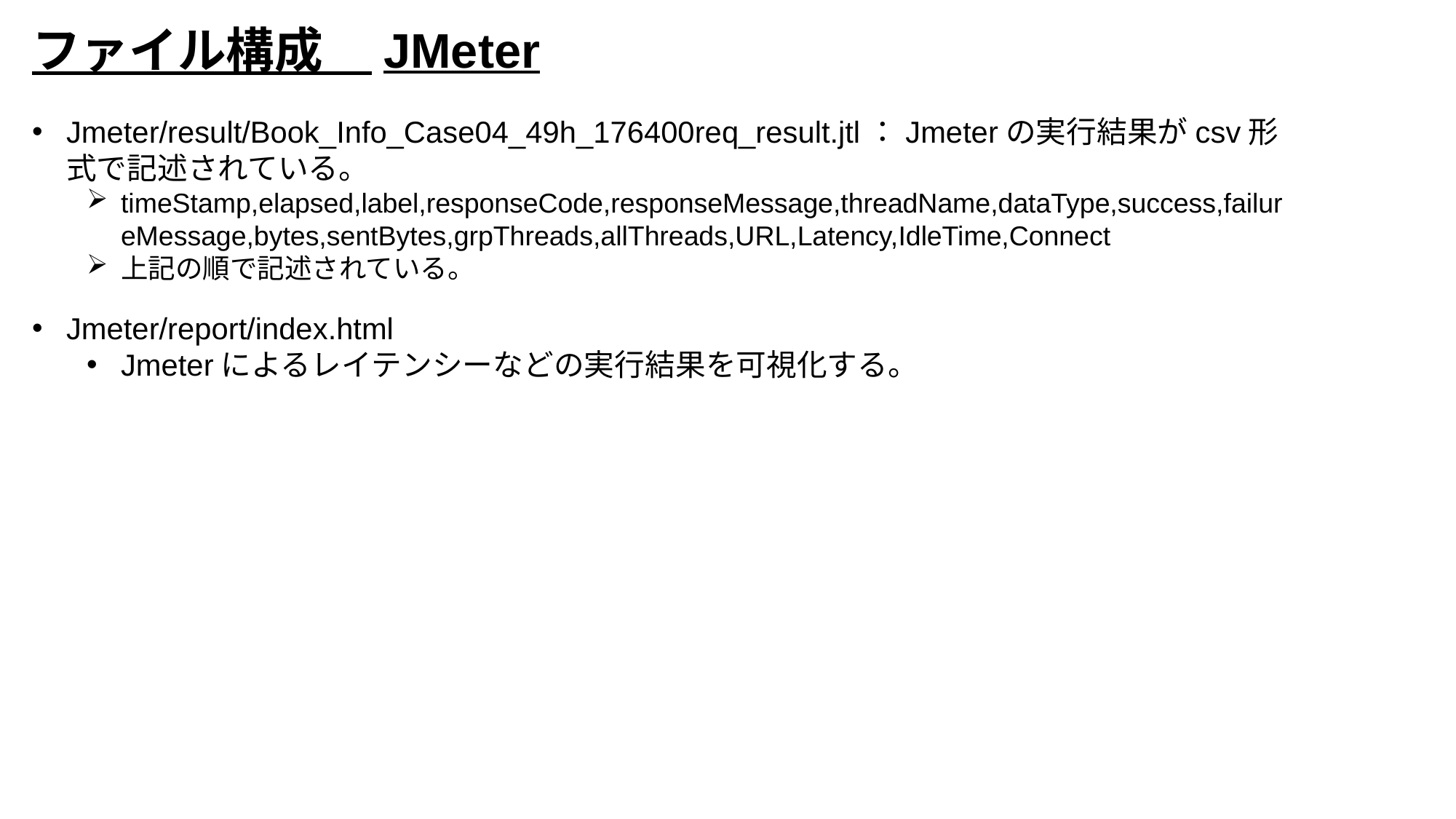

ファイル構成　JMeter
Jmeter/result/Book_Info_Case04_49h_176400req_result.jtl：Jmeterの実行結果がcsv形式で記述されている。
timeStamp,elapsed,label,responseCode,responseMessage,threadName,dataType,success,failureMessage,bytes,sentBytes,grpThreads,allThreads,URL,Latency,IdleTime,Connect
上記の順で記述されている。

Jmeter/report/index.html
Jmeterによるレイテンシーなどの実行結果を可視化する。